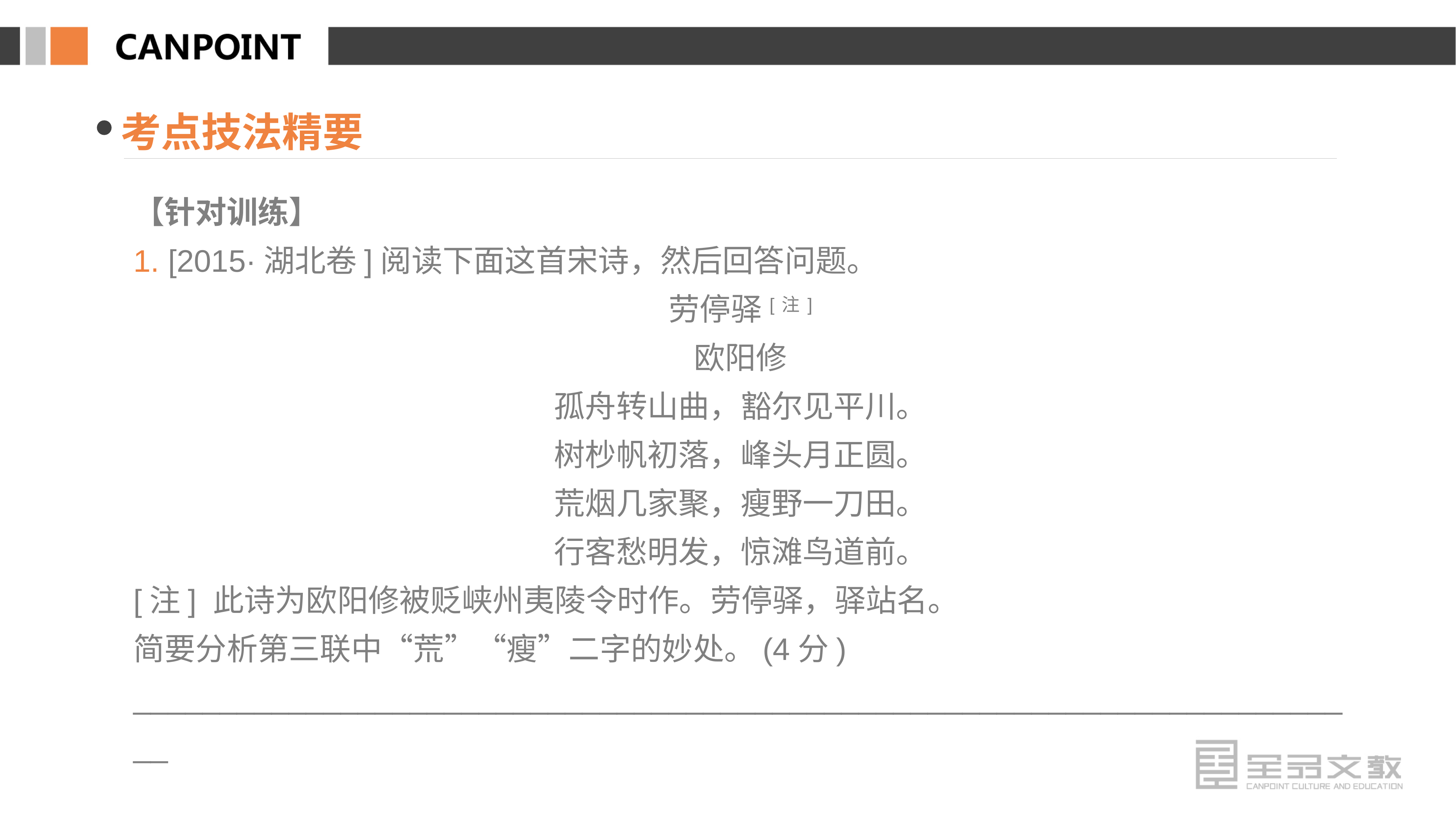

考点技法精要

【针对训练】
1. [2015·湖北卷]阅读下面这首宋诗，然后回答问题。
劳停驿[注]
欧阳修
孤舟转山曲，豁尔见平川。
树杪帆初落，峰头月正圆。
荒烟几家聚，瘦野一刀田。
行客愁明发，惊滩鸟道前。
[注] 此诗为欧阳修被贬峡州夷陵令时作。劳停驿，驿站名。
简要分析第三联中“荒”“瘦”二字的妙处。(4分)
________________________________________________________________________